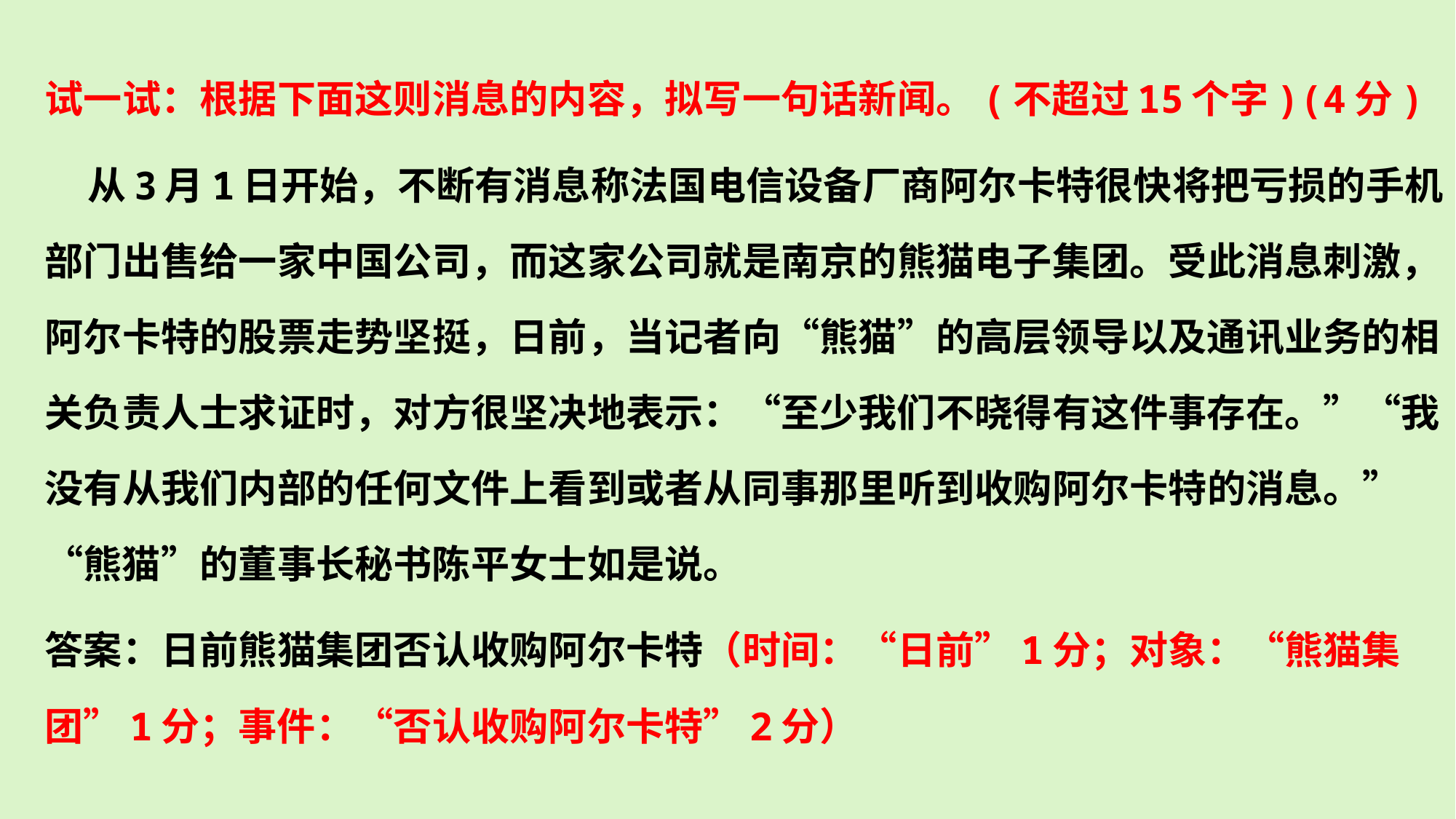

试一试：根据下面这则消息的内容，拟写一句话新闻。(不超过15个字)(4分)
    从3月1日开始，不断有消息称法国电信设备厂商阿尔卡特很快将把亏损的手机部门出售给一家中国公司，而这家公司就是南京的熊猫电子集团。受此消息刺激，阿尔卡特的股票走势坚挺，日前，当记者向“熊猫”的高层领导以及通讯业务的相关负责人士求证时，对方很坚决地表示：“至少我们不晓得有这件事存在。”“我没有从我们内部的任何文件上看到或者从同事那里听到收购阿尔卡特的消息。”“熊猫”的董事长秘书陈平女士如是说。
答案：日前熊猫集团否认收购阿尔卡特（时间：“日前”1分；对象：“熊猫集团”1分；事件：“否认收购阿尔卡特”2分）